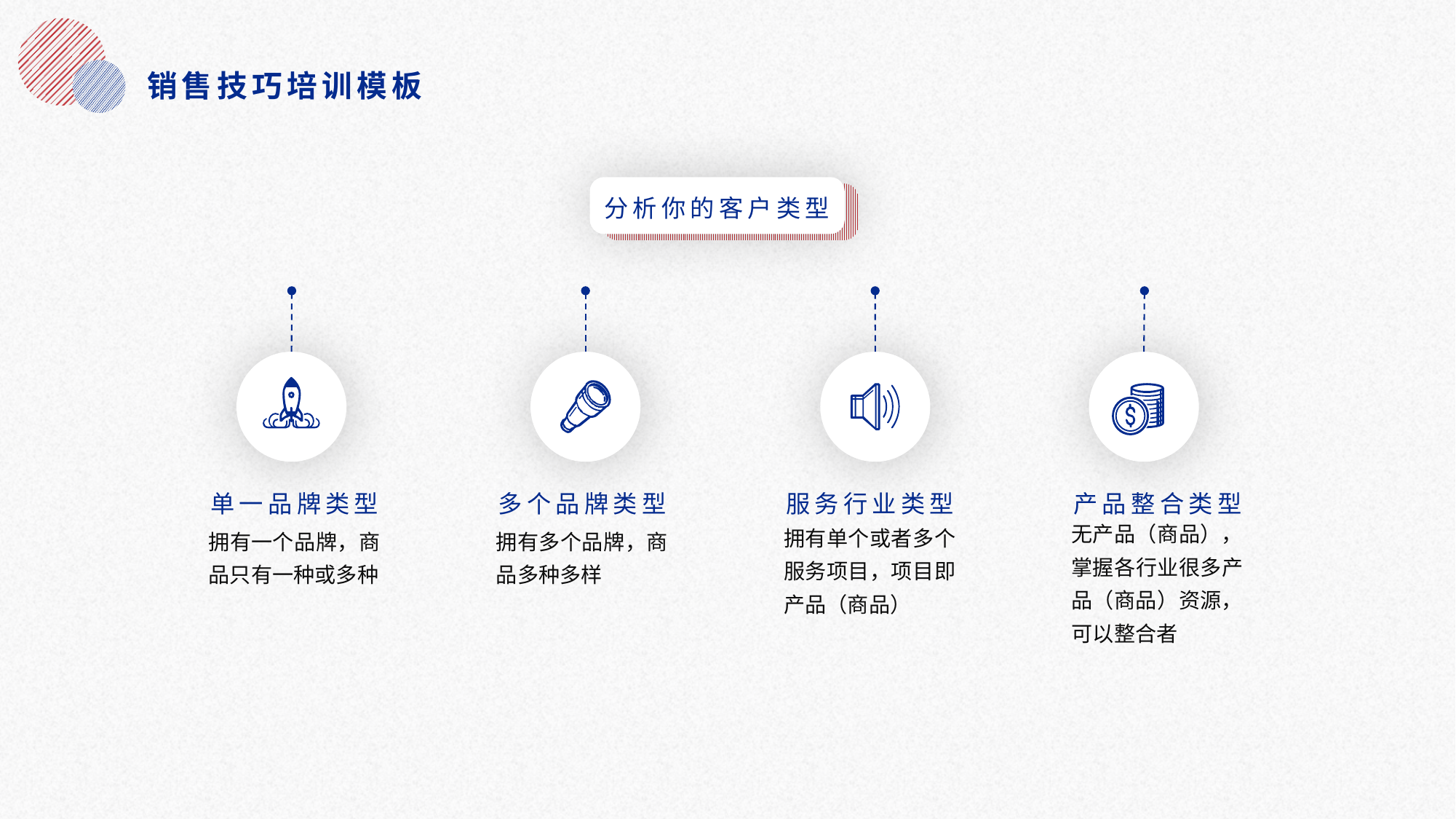

分析你的客户类型

单一品牌类型
拥有一个品牌，商品只有一种或多种

多个品牌类型
拥有多个品牌，商品多种多样

服务行业类型
拥有单个或者多个服务项目，项目即产品（商品）

产品整合类型
无产品（商品），掌握各行业很多产品（商品）资源，可以整合者